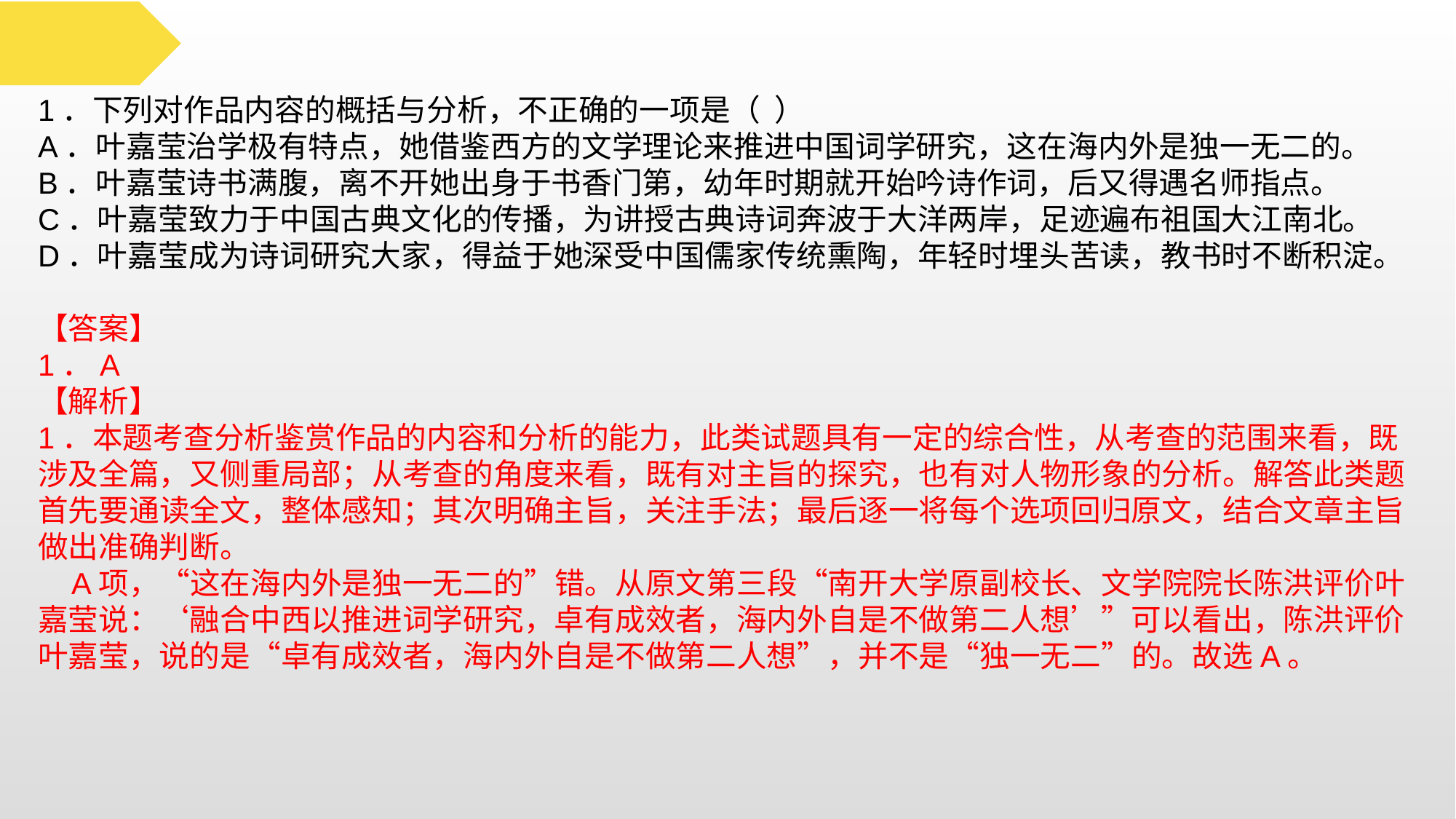

1．下列对作品内容的概括与分析，不正确的一项是（  ）
A．叶嘉莹治学极有特点，她借鉴西方的文学理论来推进中国词学研究，这在海内外是独一无二的。
B．叶嘉莹诗书满腹，离不开她出身于书香门第，幼年时期就开始吟诗作词，后又得遇名师指点。
C．叶嘉莹致力于中国古典文化的传播，为讲授古典诗词奔波于大洋两岸，足迹遍布祖国大江南北。
D．叶嘉莹成为诗词研究大家，得益于她深受中国儒家传统熏陶，年轻时埋头苦读，教书时不断积淀。

【答案】
1．A
【解析】
1．本题考查分析鉴赏作品的内容和分析的能力，此类试题具有一定的综合性，从考查的范围来看，既涉及全篇，又侧重局部；从考查的角度来看，既有对主旨的探究，也有对人物形象的分析。解答此类题首先要通读全文，整体感知；其次明确主旨，关注手法；最后逐一将每个选项回归原文，结合文章主旨做出准确判断。
    A项，“这在海内外是独一无二的”错。从原文第三段“南开大学原副校长、文学院院长陈洪评价叶嘉莹说：‘融合中西以推进词学研究，卓有成效者，海内外自是不做第二人想’”可以看出，陈洪评价叶嘉莹，说的是“卓有成效者，海内外自是不做第二人想”，并不是“独一无二”的。故选A。